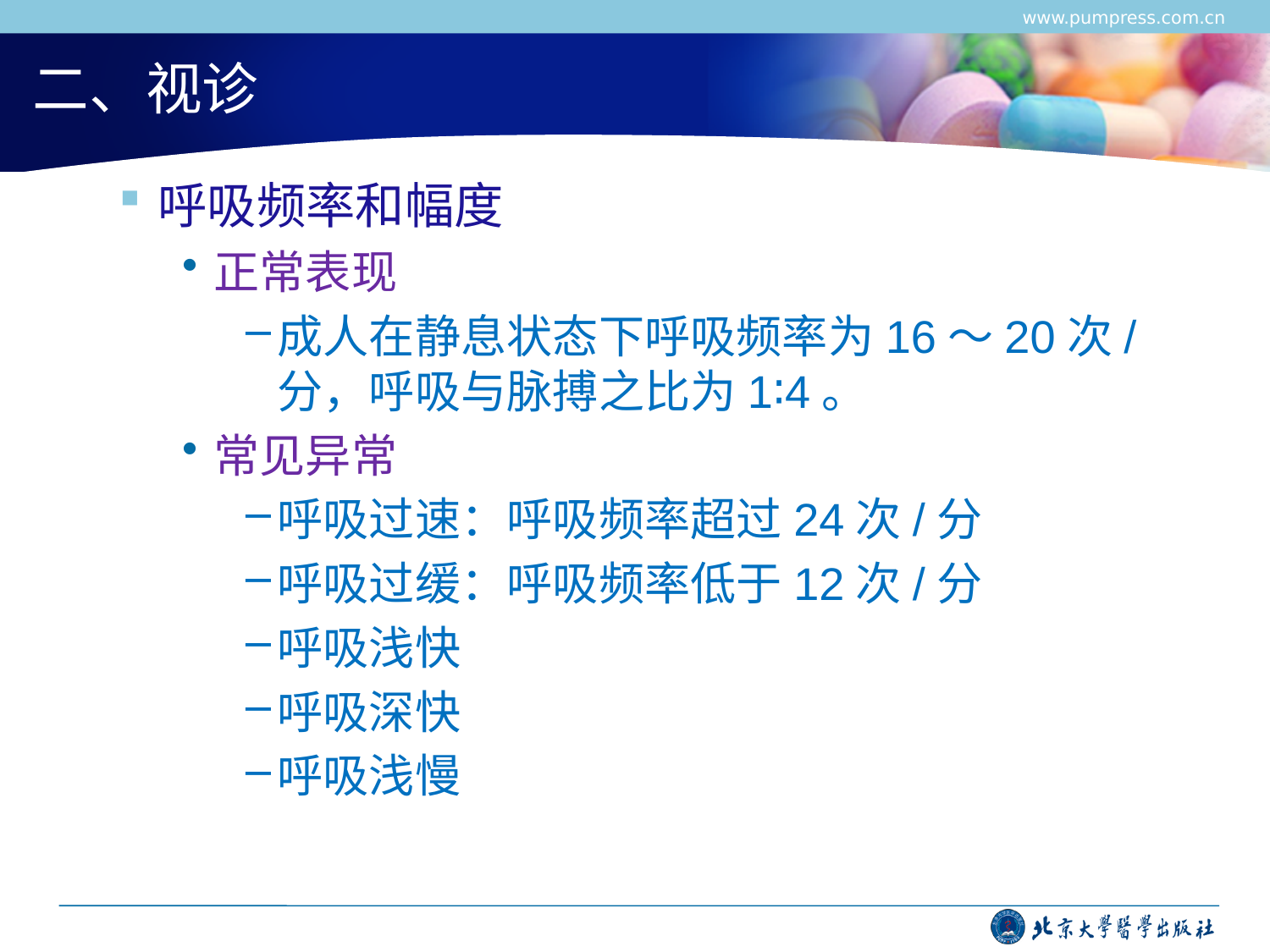

www.pumpress.com.cn
# 二、视诊
呼吸频率和幅度
正常表现
成人在静息状态下呼吸频率为16～20次/分，呼吸与脉搏之比为1∶4。
常见异常
呼吸过速：呼吸频率超过24次/分
呼吸过缓：呼吸频率低于12次/分
呼吸浅快
呼吸深快
呼吸浅慢